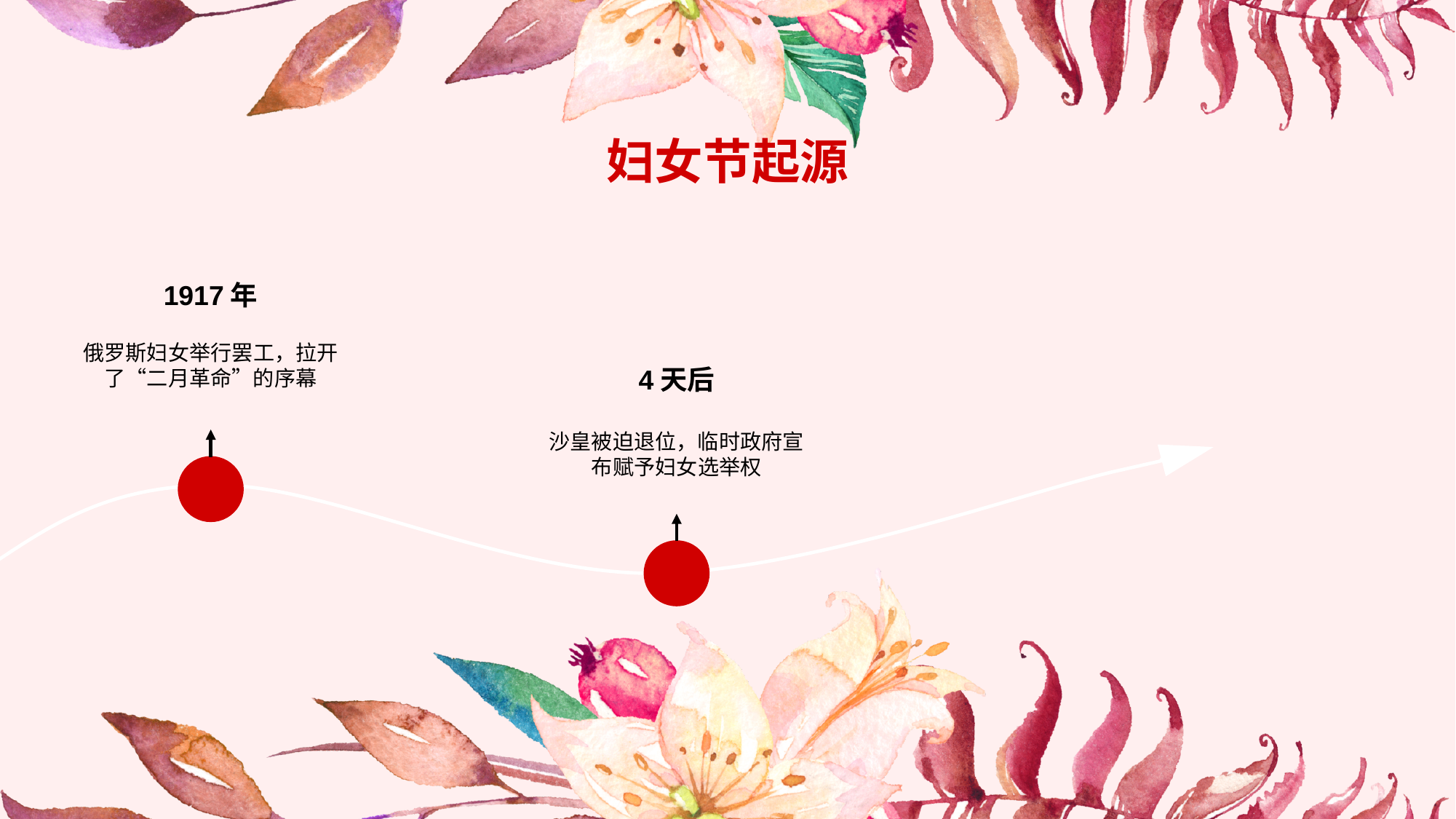

妇女节起源
1917年
俄罗斯妇女举行罢工，拉开了“二月革命”的序幕
4天后
沙皇被迫退位，临时政府宣布赋予妇女选举权